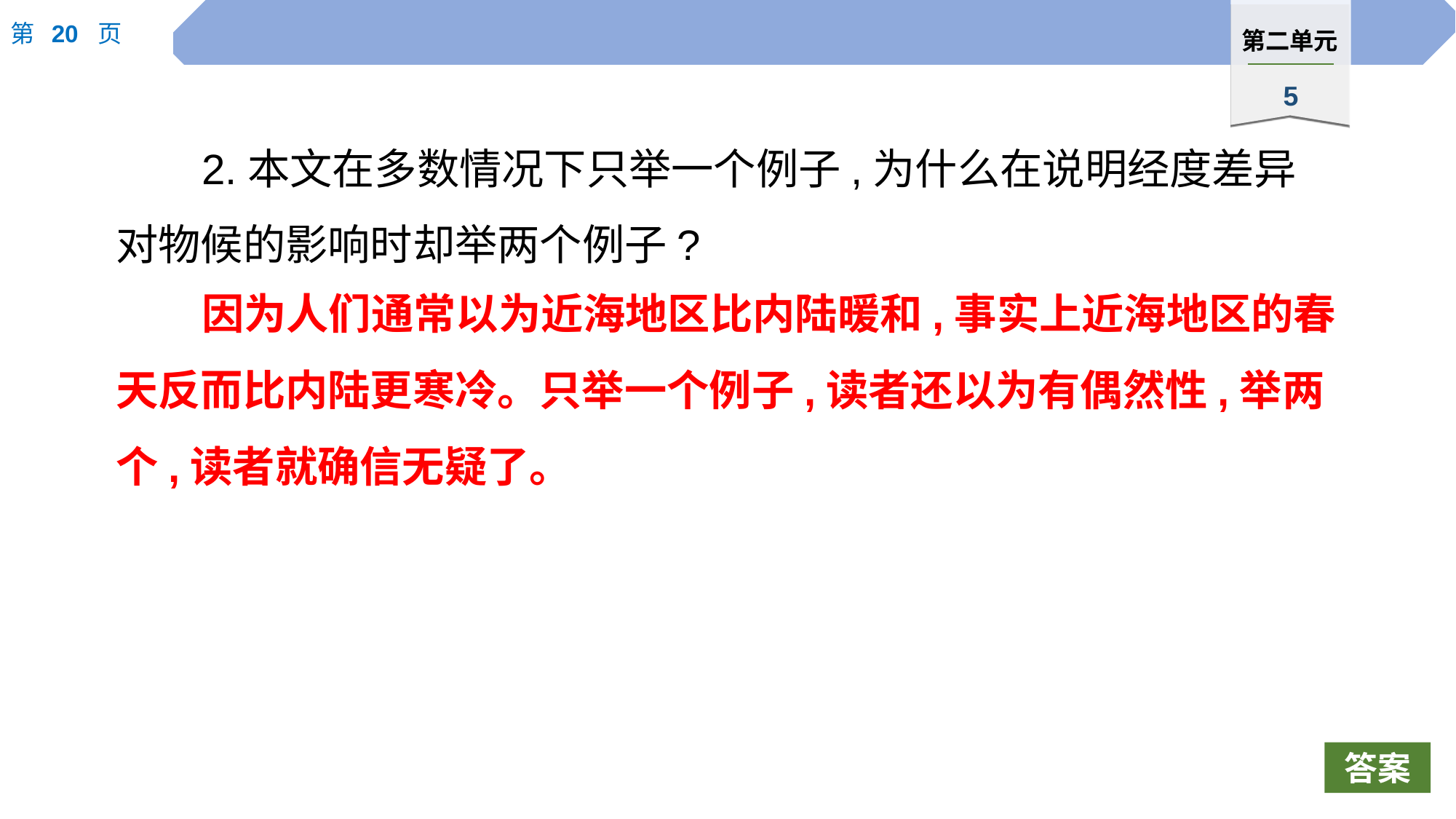

2.本文在多数情况下只举一个例子,为什么在说明经度差异对物候的影响时却举两个例子?
因为人们通常以为近海地区比内陆暖和,事实上近海地区的春天反而比内陆更寒冷。只举一个例子,读者还以为有偶然性,举两个,读者就确信无疑了。
答案